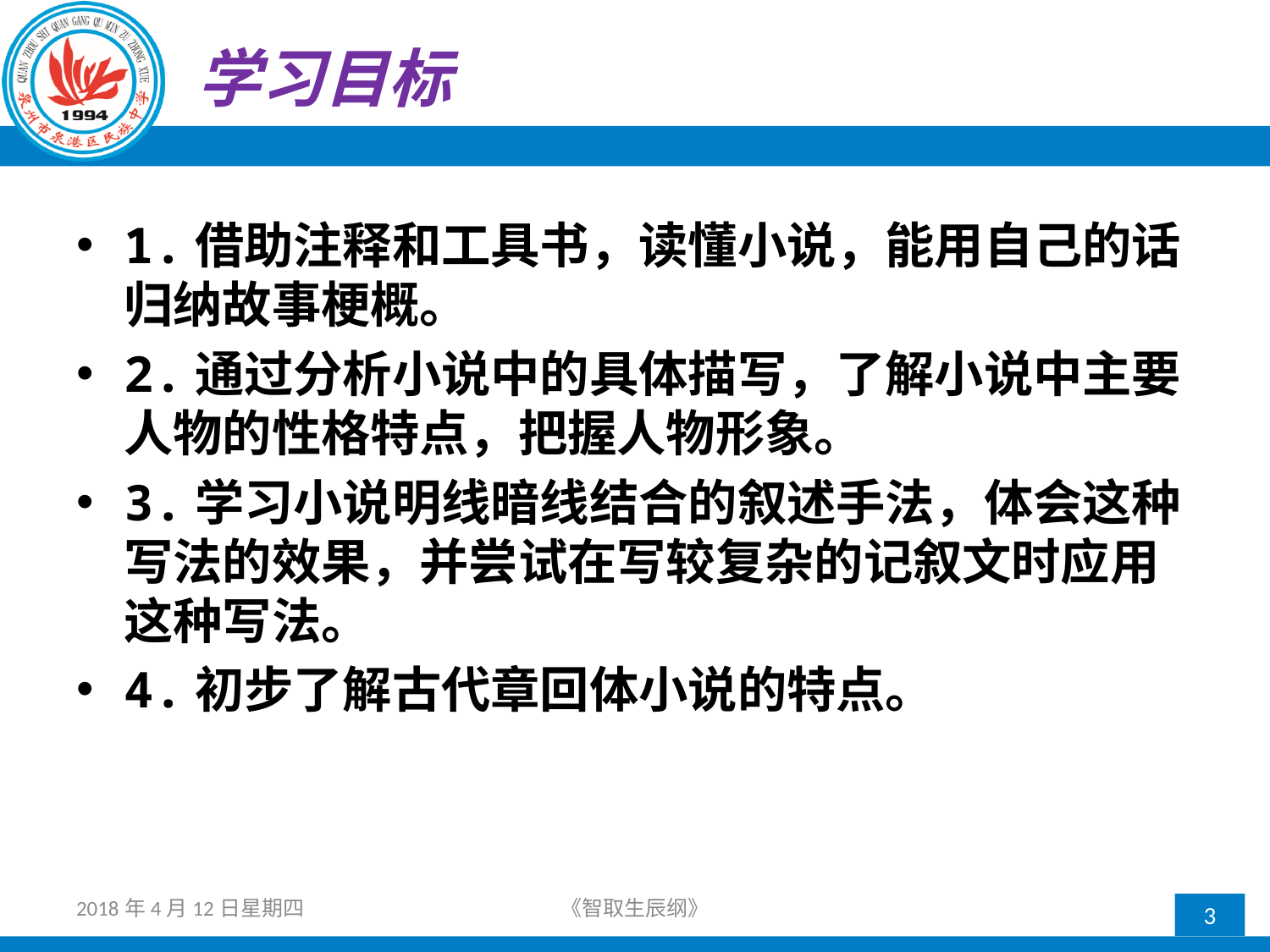

# 学习目标
1.借助注释和工具书，读懂小说，能用自己的话归纳故事梗概。
2.通过分析小说中的具体描写，了解小说中主要人物的性格特点，把握人物形象。
3.学习小说明线暗线结合的叙述手法，体会这种写法的效果，并尝试在写较复杂的记叙文时应用这种写法。
4.初步了解古代章回体小说的特点。
2018年4月12日星期四
《智取生辰纲》